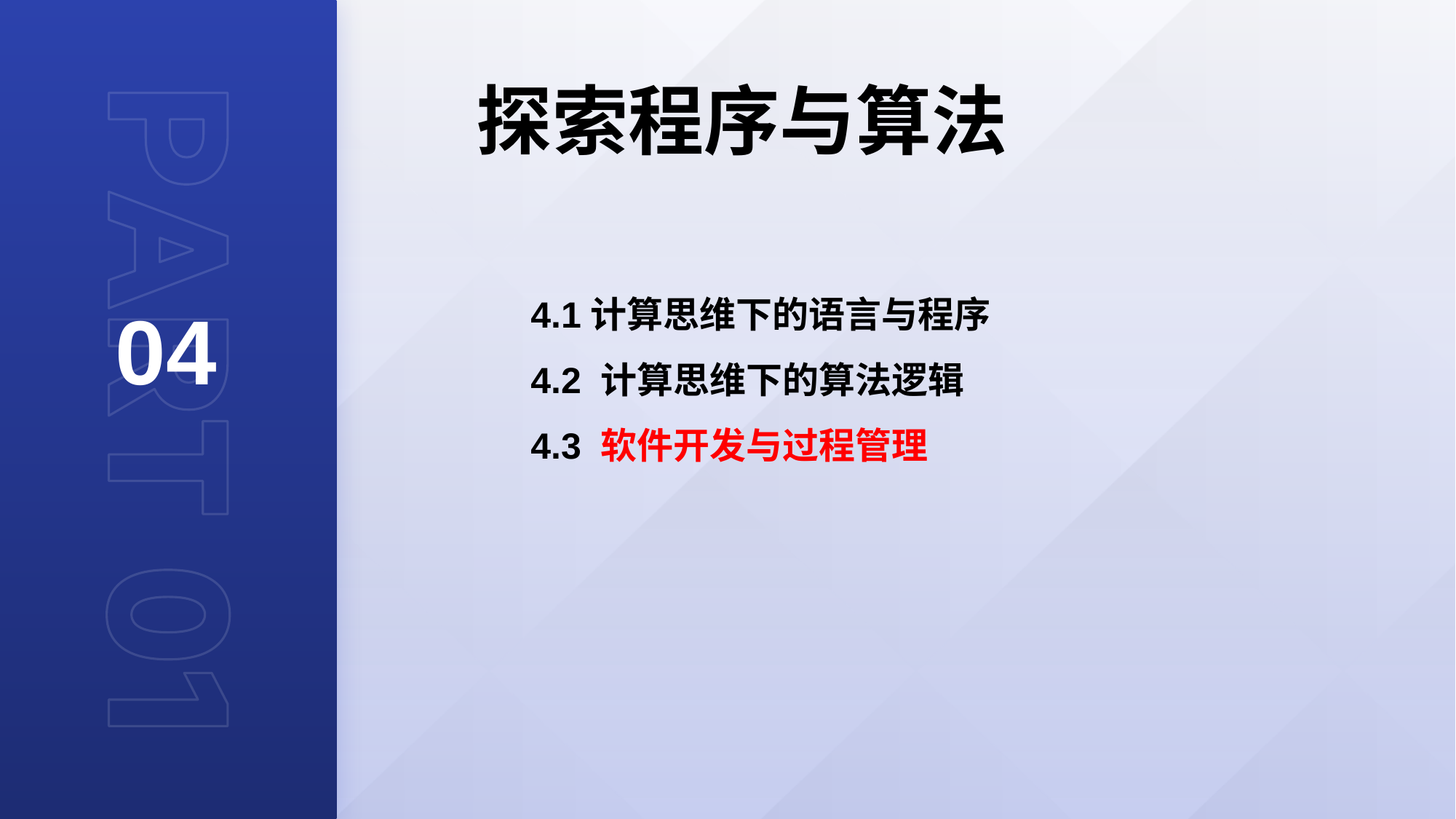

探索程序与算法
04
4.1计算思维下的语言与程序
4.2 计算思维下的算法逻辑
4.3 软件开发与过程管理